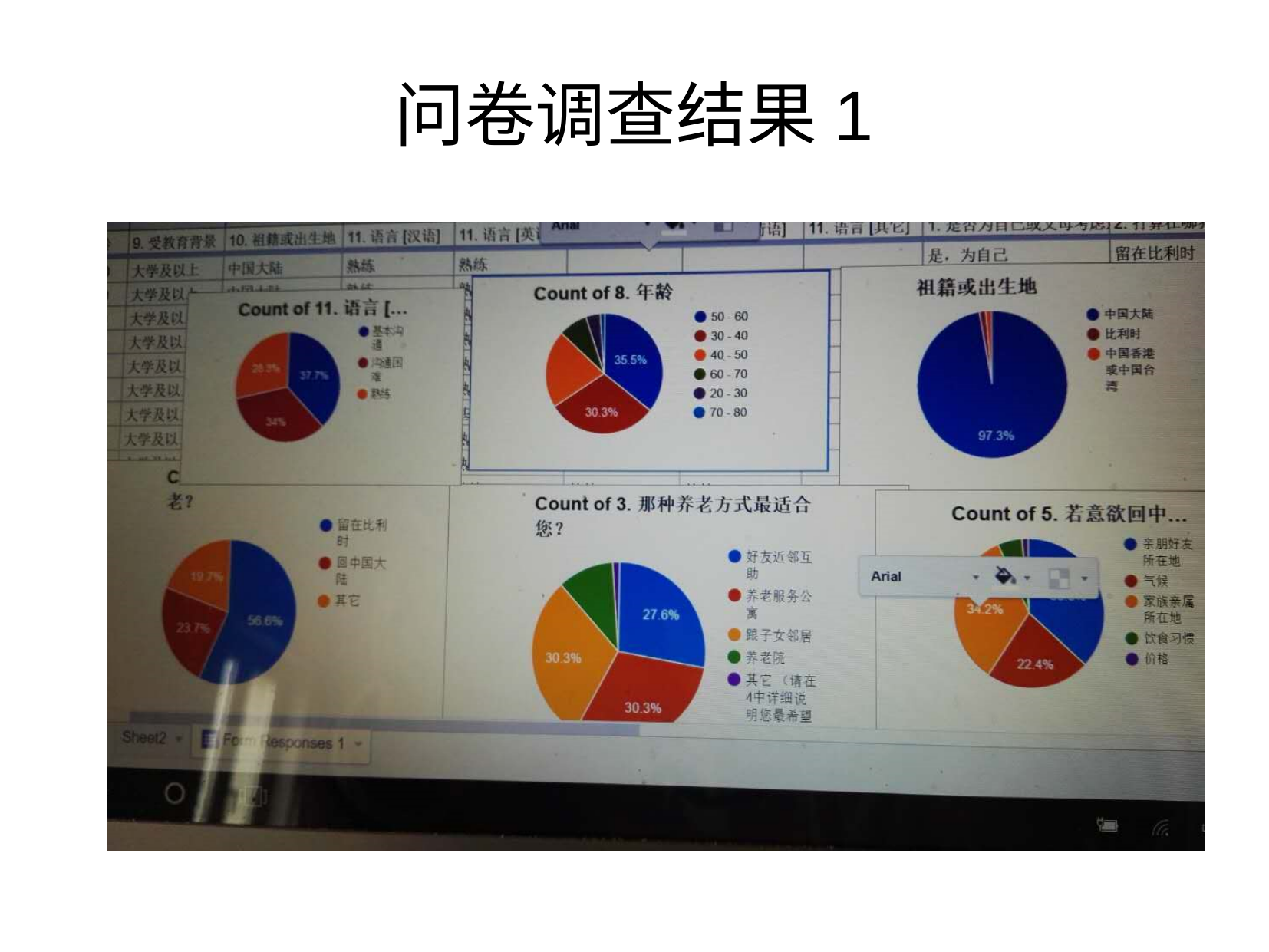

# 问卷调查结果1

### Chart

| Category |
|---|